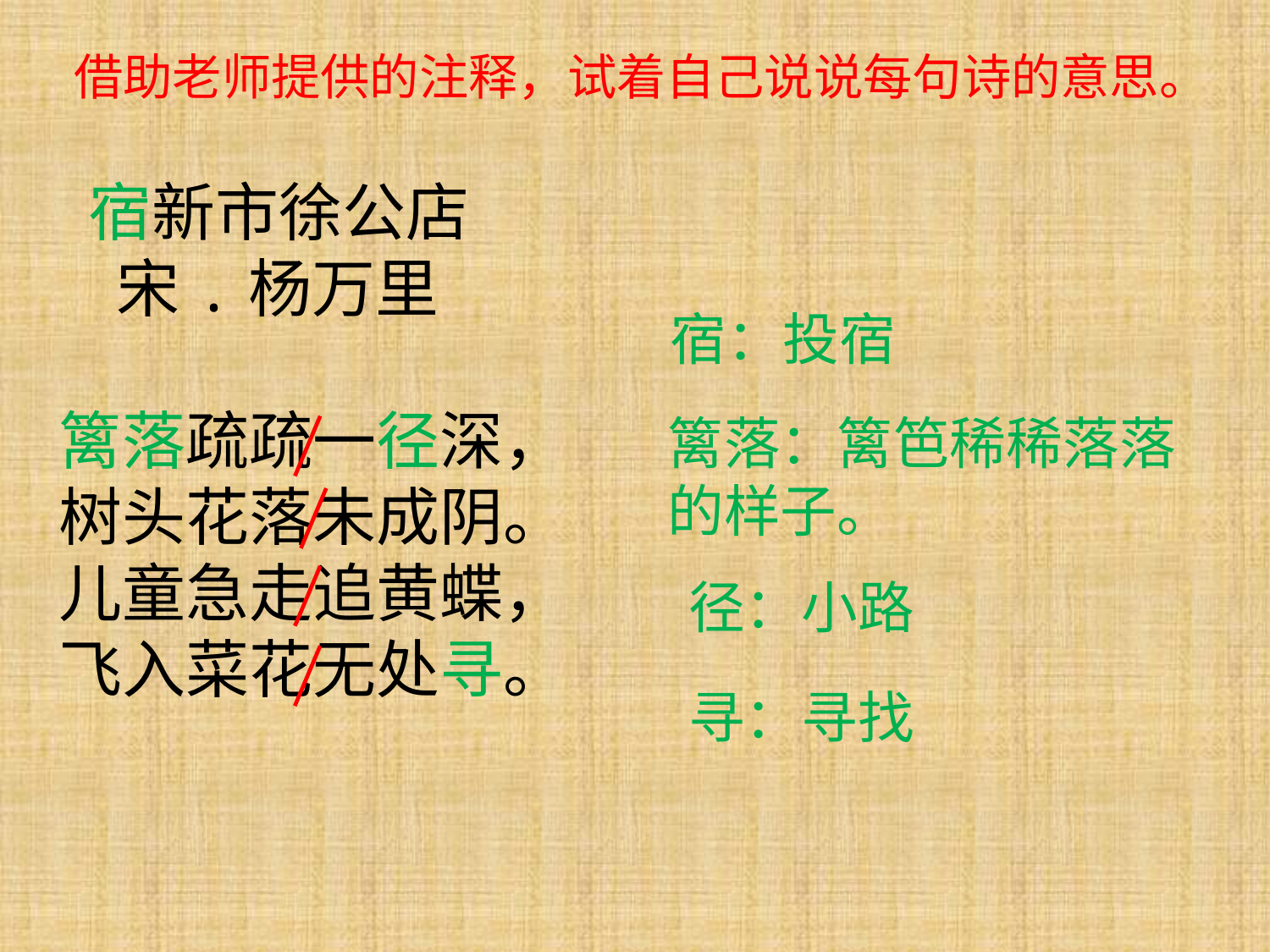

借助老师提供的注释，试着自己说说每句诗的意思。
 宿新市徐公店
   宋.杨万里
篱落疏疏一径深，
树头花落未成阴。
儿童急走追黄蝶，
飞入菜花无处寻。
宿：投宿
篱落：篱笆稀稀落落的样子。
径：小路
寻：寻找